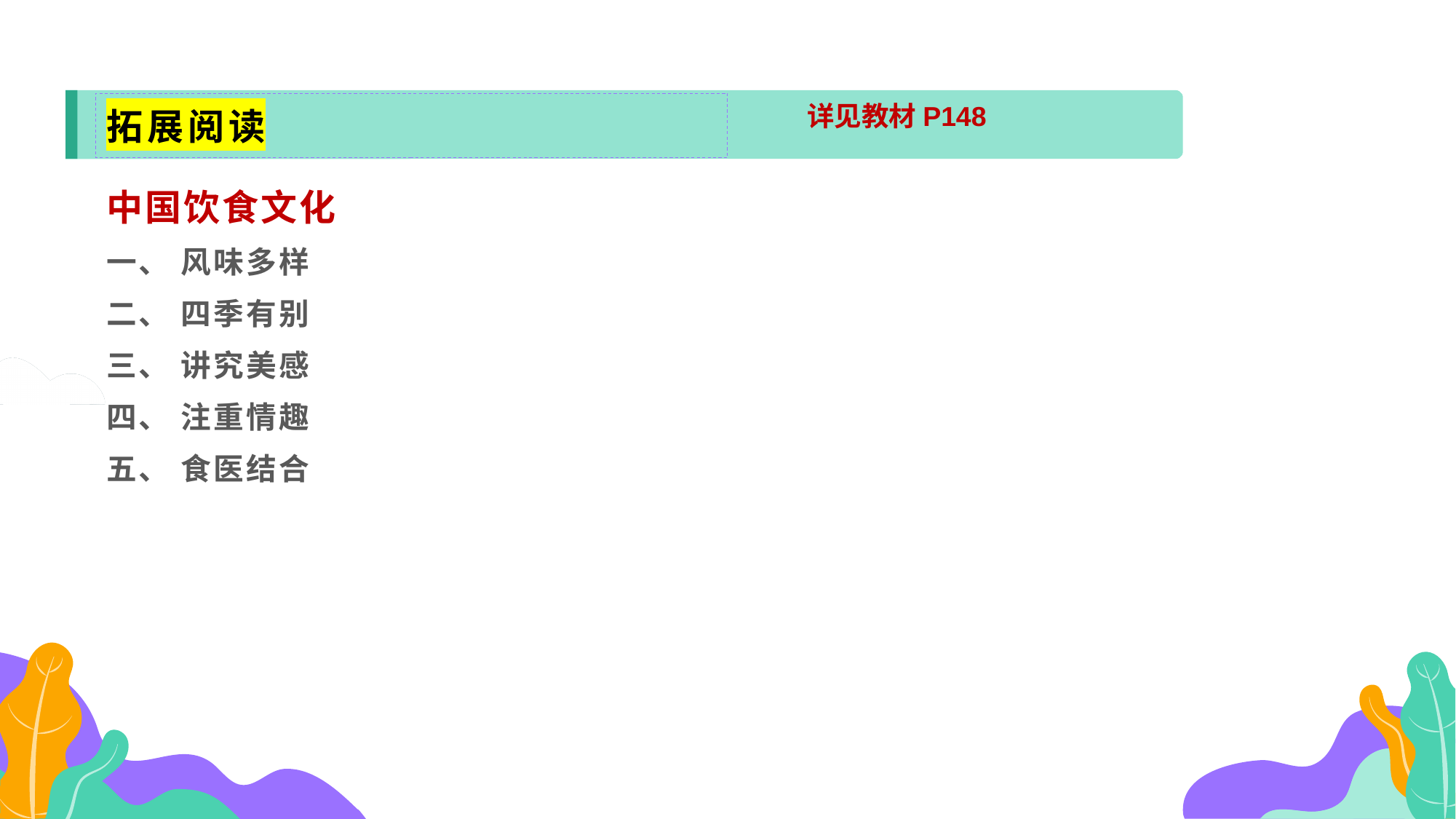

拓展阅读
详见教材P148
中国饮食文化
一、 风味多样
二、 四季有别
三、 讲究美感
四、 注重情趣
五、 食医结合